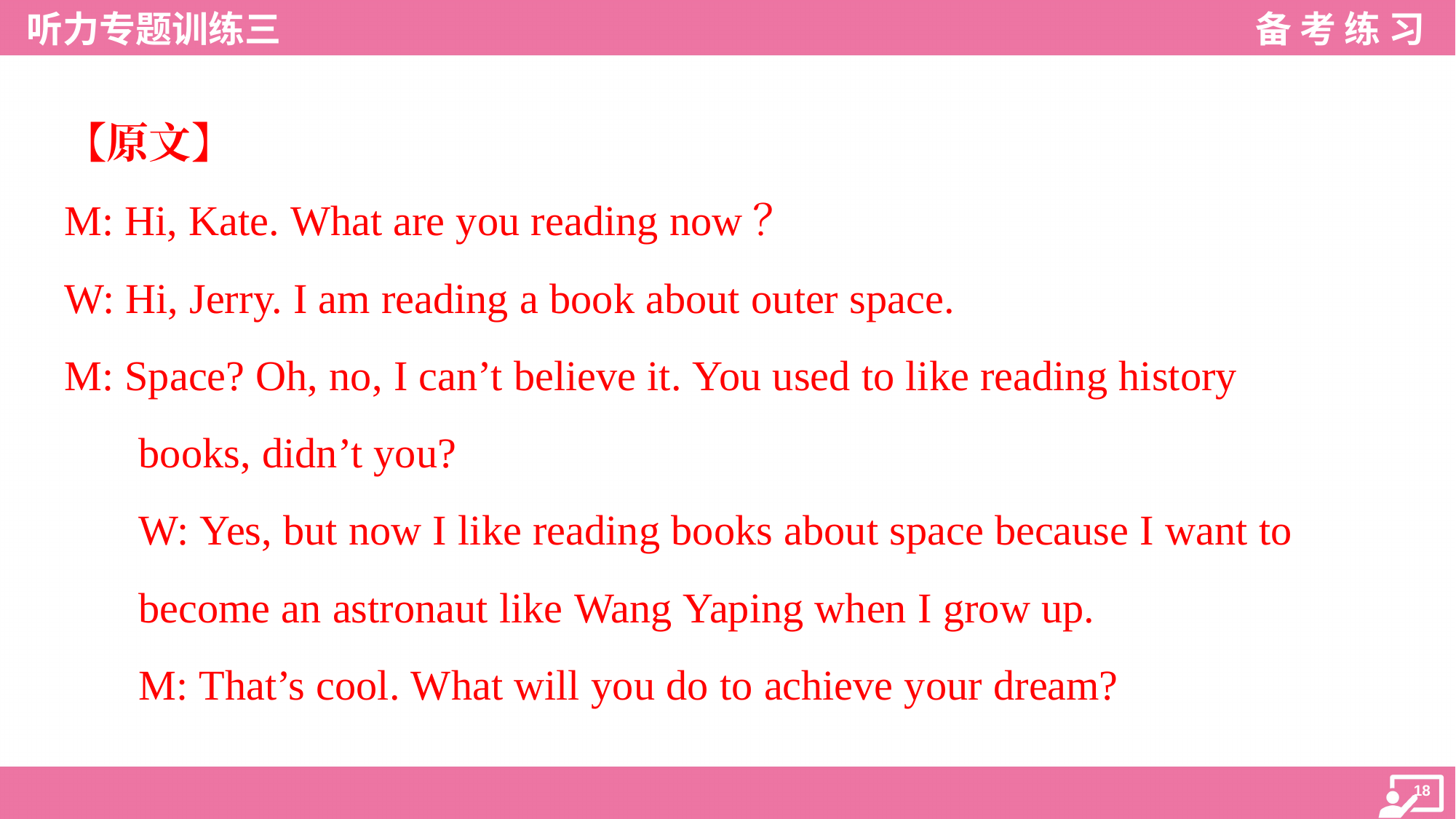

【原文】
M: Hi, Kate. What are you reading now？
W: Hi, Jerry. I am reading a book about outer space.
M: Space? Oh, no, I can’t believe it. You used to like reading history
books, didn’t you?
W: Yes, but now I like reading books about space because I want to
become an astronaut like Wang Yaping when I grow up.
M: That’s cool. What will you do to achieve your dream?